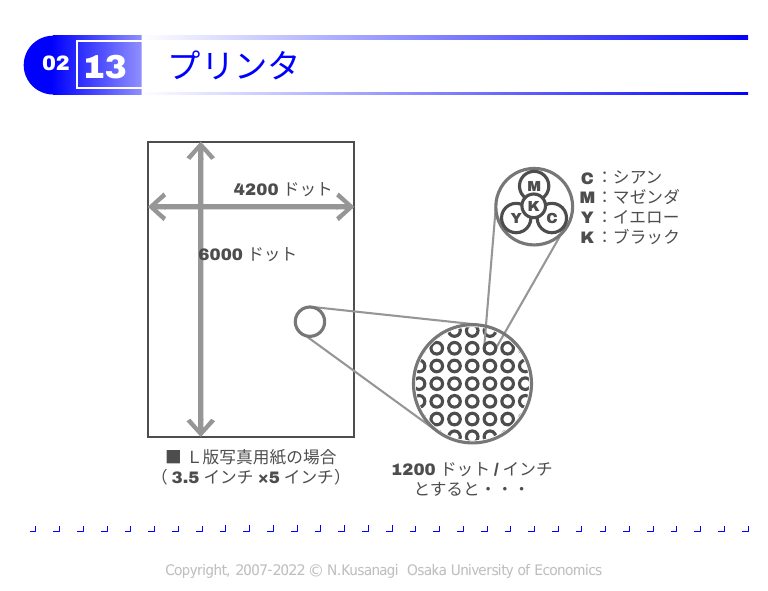

# 13   プリンタ

：シアン
：マゼンダ
：イエロー
：ブラック
C
M
Y
K

M
K
Y
C
4200ドット

6000ドット

■Ｌ版写真用紙の場合
（3.5インチ×5インチ）
1200ドット/インチ
とすると・・・